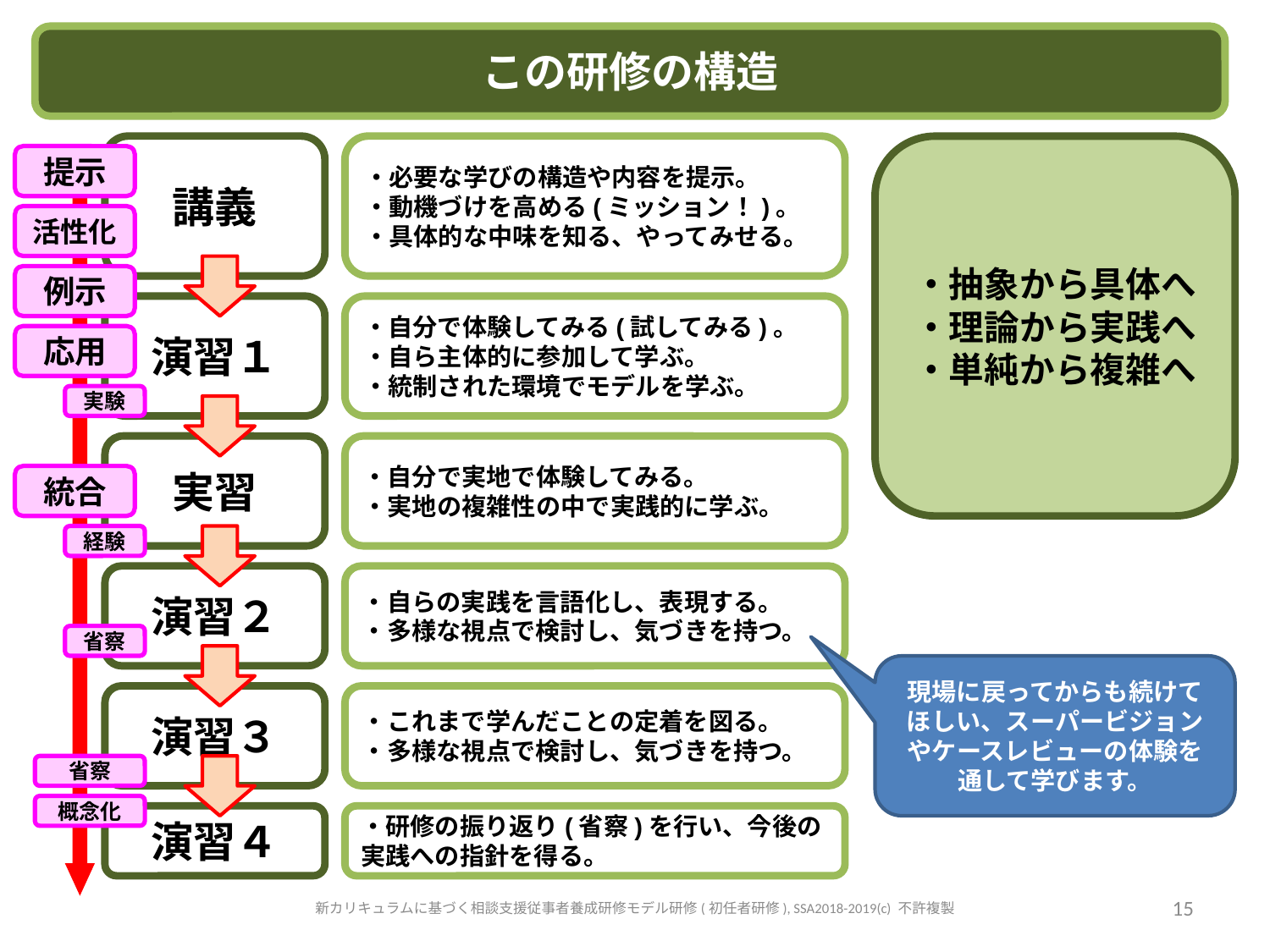

この研修の構造
講義
・必要な学びの構造や内容を提示。
・動機づけを高める(ミッション！)。
・具体的な中味を知る、やってみせる。
・抽象から具体へ
・理論から実践へ
・単純から複雑へ
提示

活性化

例示
演習１
・自分で体験してみる(試してみる)。
・自ら主体的に参加して学ぶ。
・統制された環境でモデルを学ぶ。
応用
実験

実習
・自分で実地で体験してみる。
・実地の複雑性の中で実践的に学ぶ。
統合
経験

演習２
・自らの実践を言語化し、表現する。
・多様な視点で検討し、気づきを持つ。
省察

現場に戻ってからも続けてほしい、スーパービジョンやケースレビューの体験を通して学びます。
演習３
・これまで学んだことの定着を図る。
・多様な視点で検討し、気づきを持つ。
省察

概念化
演習４
・研修の振り返り(省察)を行い、今後の実践への指針を得る。
新カリキュラムに基づく相談支援従事者養成研修モデル研修(初任者研修), SSA2018-2019(c) 不許複製
15